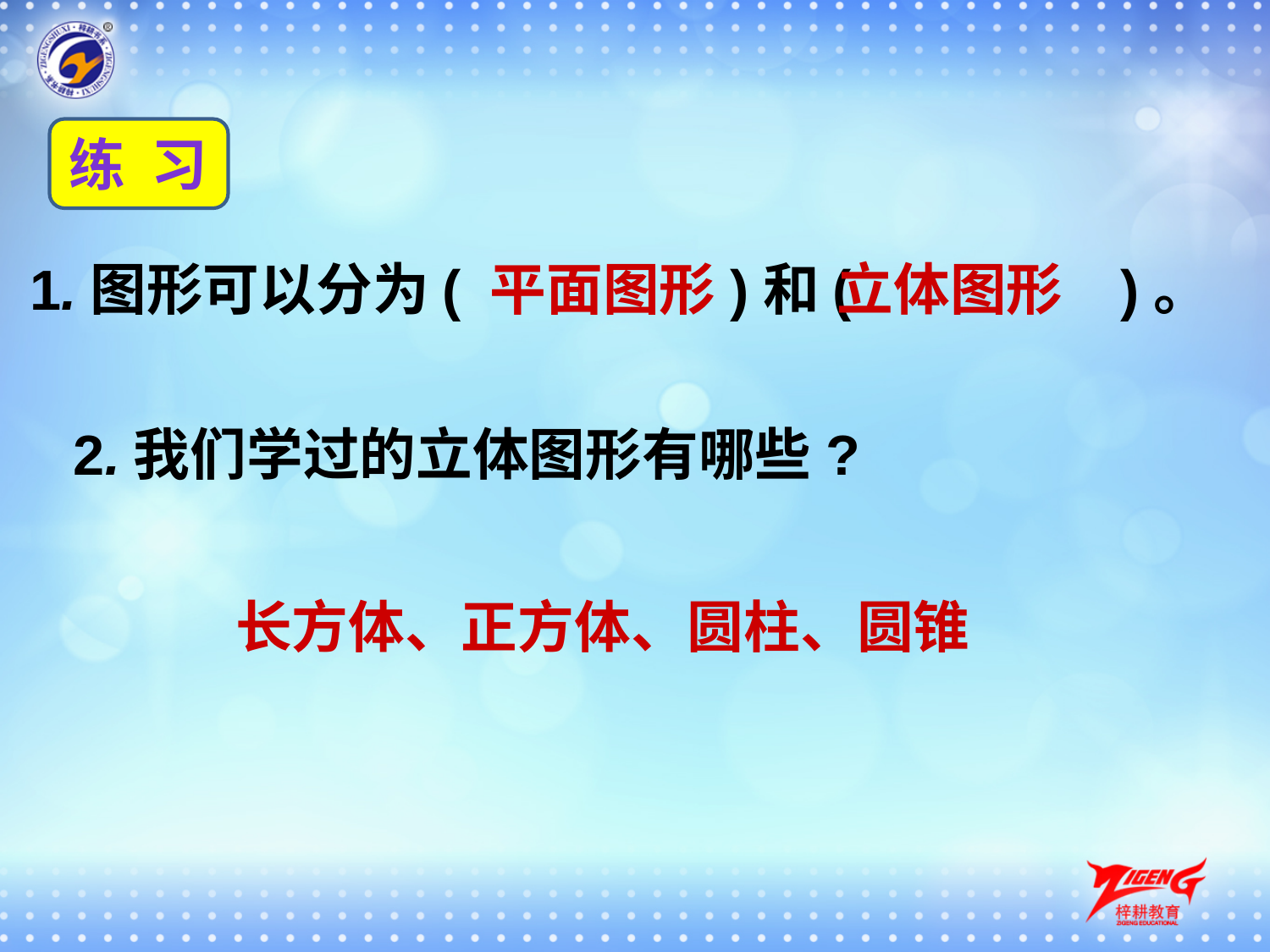

练  习
1.图形可以分为(　          　)和(　          　)。
平面图形
立体图形
2.我们学过的立体图形有哪些?
长方体、正方体、圆柱、圆锥